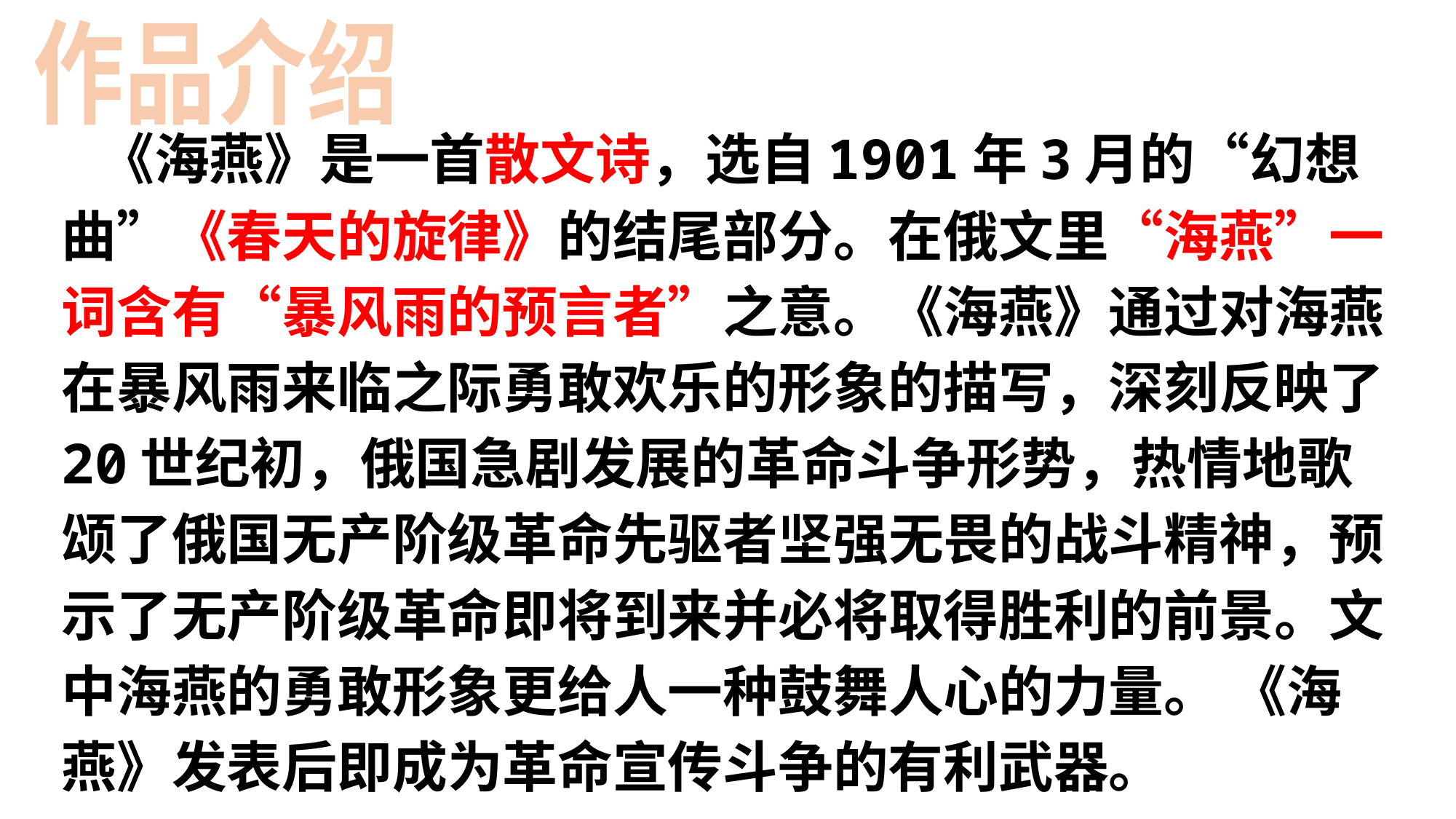

作品介绍
    《海燕》是一首散文诗，选自1901年3月的“幻想曲”《春天的旋律》的结尾部分。在俄文里“海燕”一词含有“暴风雨的预言者”之意。《海燕》通过对海燕在暴风雨来临之际勇敢欢乐的形象的描写，深刻反映了20世纪初，俄国急剧发展的革命斗争形势，热情地歌颂了俄国无产阶级革命先驱者坚强无畏的战斗精神，预示了无产阶级革命即将到来并必将取得胜利的前景。文中海燕的勇敢形象更给人一种鼓舞人心的力量。 《海燕》发表后即成为革命宣传斗争的有利武器。